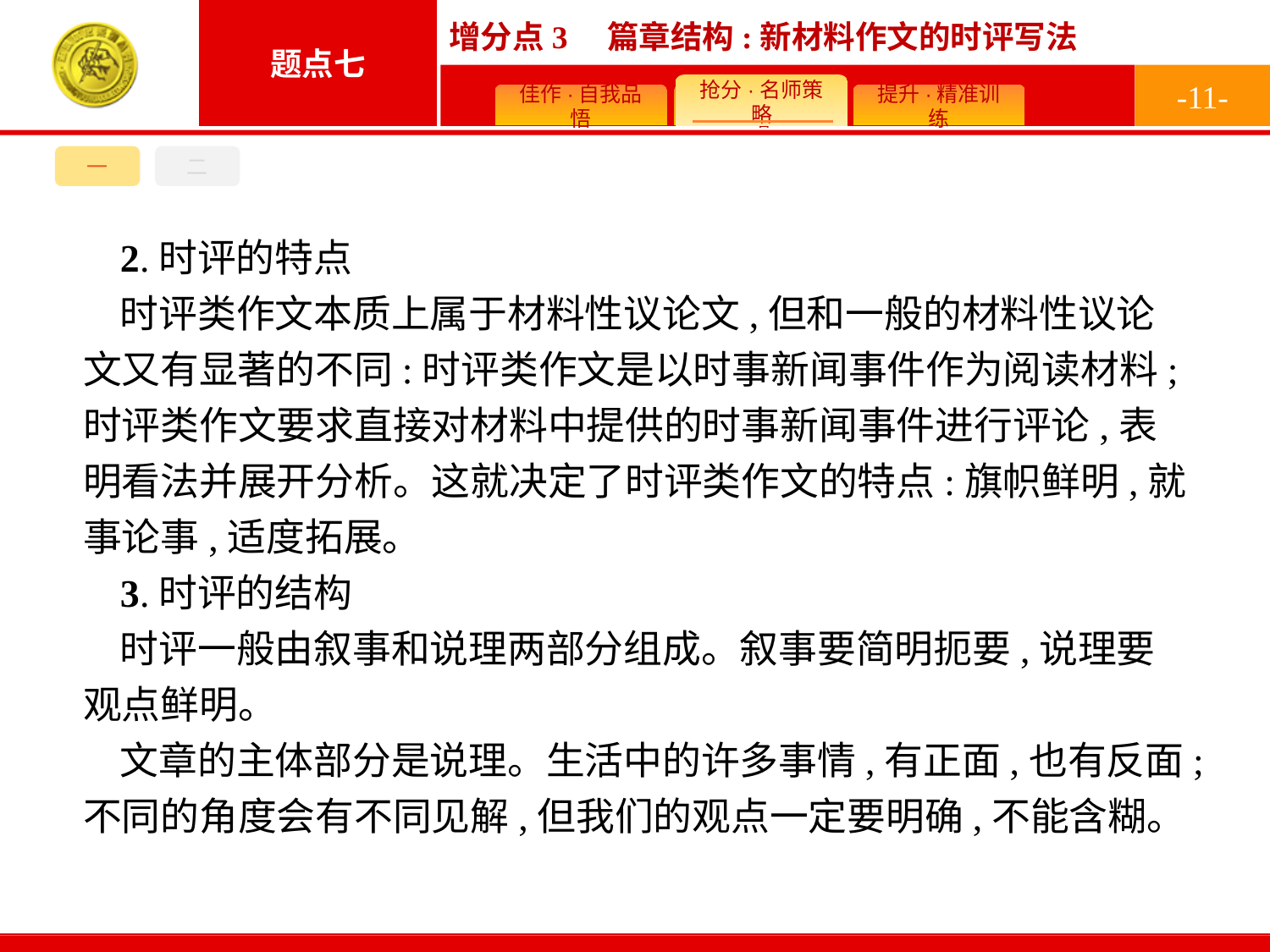

-11-
一
二
2.时评的特点
时评类作文本质上属于材料性议论文,但和一般的材料性议论文又有显著的不同:时评类作文是以时事新闻事件作为阅读材料;时评类作文要求直接对材料中提供的时事新闻事件进行评论,表明看法并展开分析。这就决定了时评类作文的特点:旗帜鲜明,就事论事,适度拓展。
3.时评的结构
时评一般由叙事和说理两部分组成。叙事要简明扼要,说理要观点鲜明。
文章的主体部分是说理。生活中的许多事情,有正面,也有反面;不同的角度会有不同见解,但我们的观点一定要明确,不能含糊。